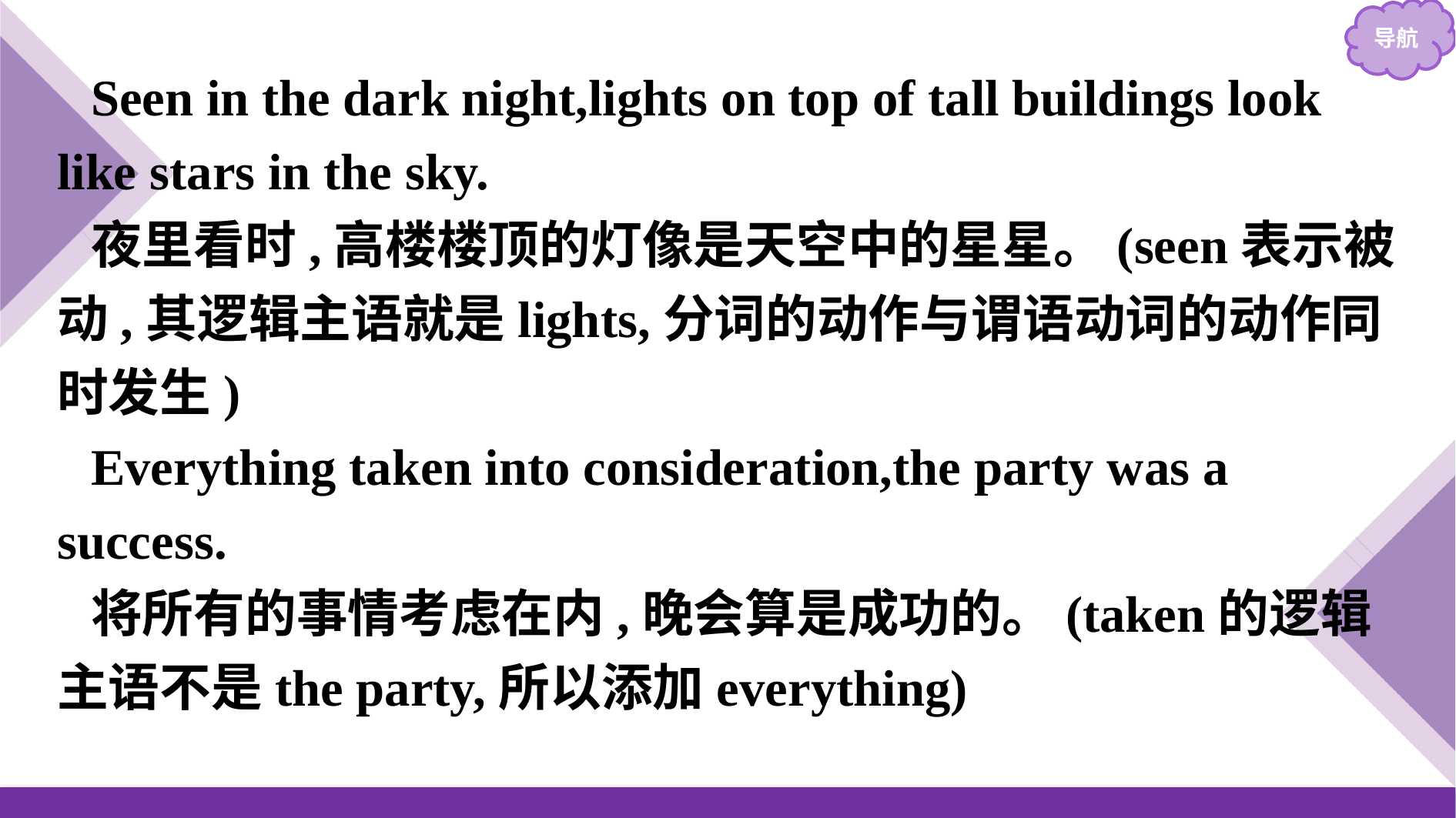

Seen in the dark night,lights on top of tall buildings look like stars in the sky.
夜里看时,高楼楼顶的灯像是天空中的星星。(seen表示被动,其逻辑主语就是lights,分词的动作与谓语动词的动作同时发生)
Everything taken into consideration,the party was a success.
将所有的事情考虑在内,晚会算是成功的。(taken的逻辑主语不是the party,所以添加everything)